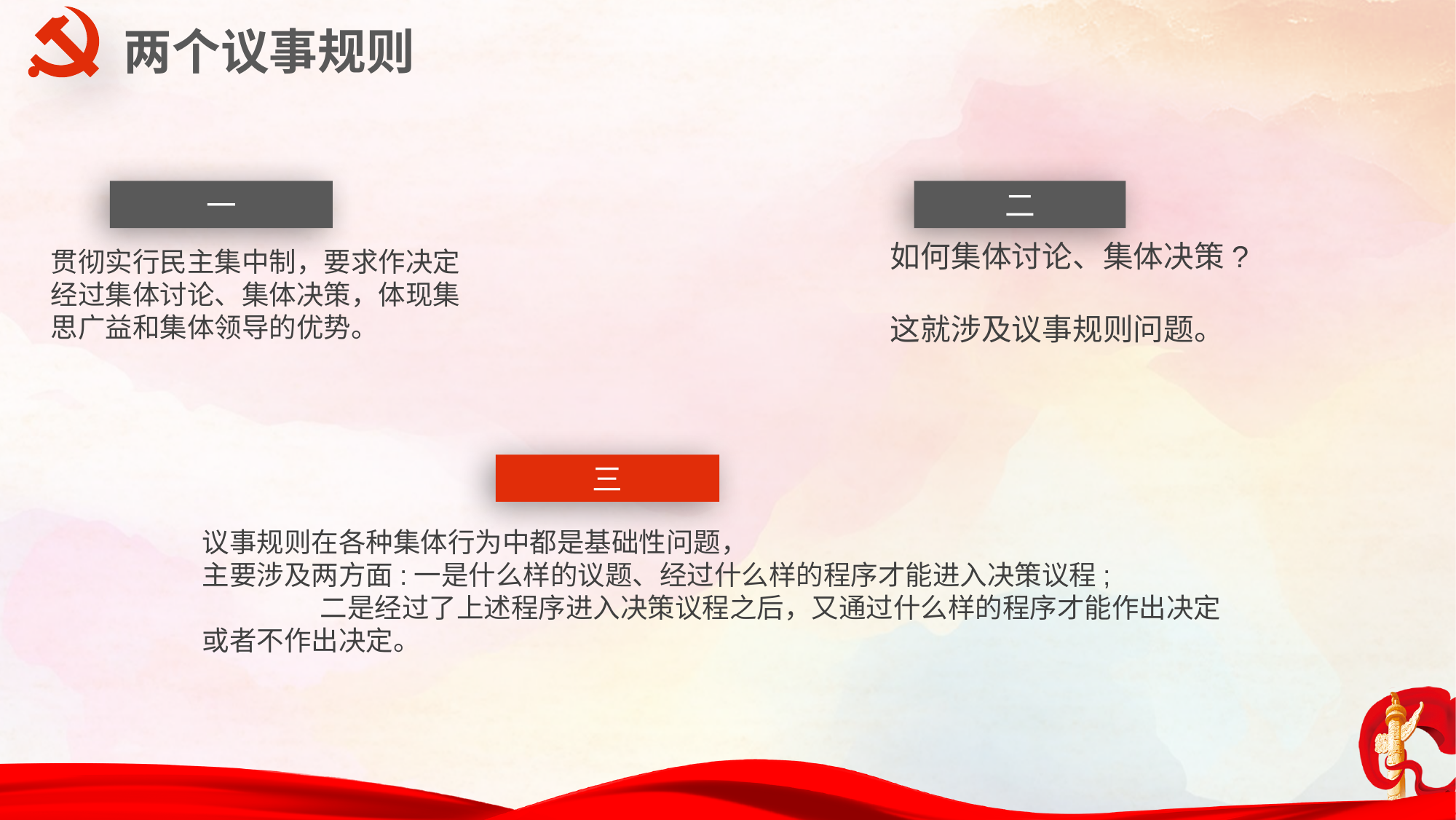

两个议事规则
一
二
如何集体讨论、集体决策?
这就涉及议事规则问题。
贯彻实行民主集中制，要求作决定经过集体讨论、集体决策，体现集思广益和集体领导的优势。
三
议事规则在各种集体行为中都是基础性问题，
主要涉及两方面:一是什么样的议题、经过什么样的程序才能进入决策议程;
                  二是经过了上述程序进入决策议程之后，又通过什么样的程序才能作出决定或者不作出决定。